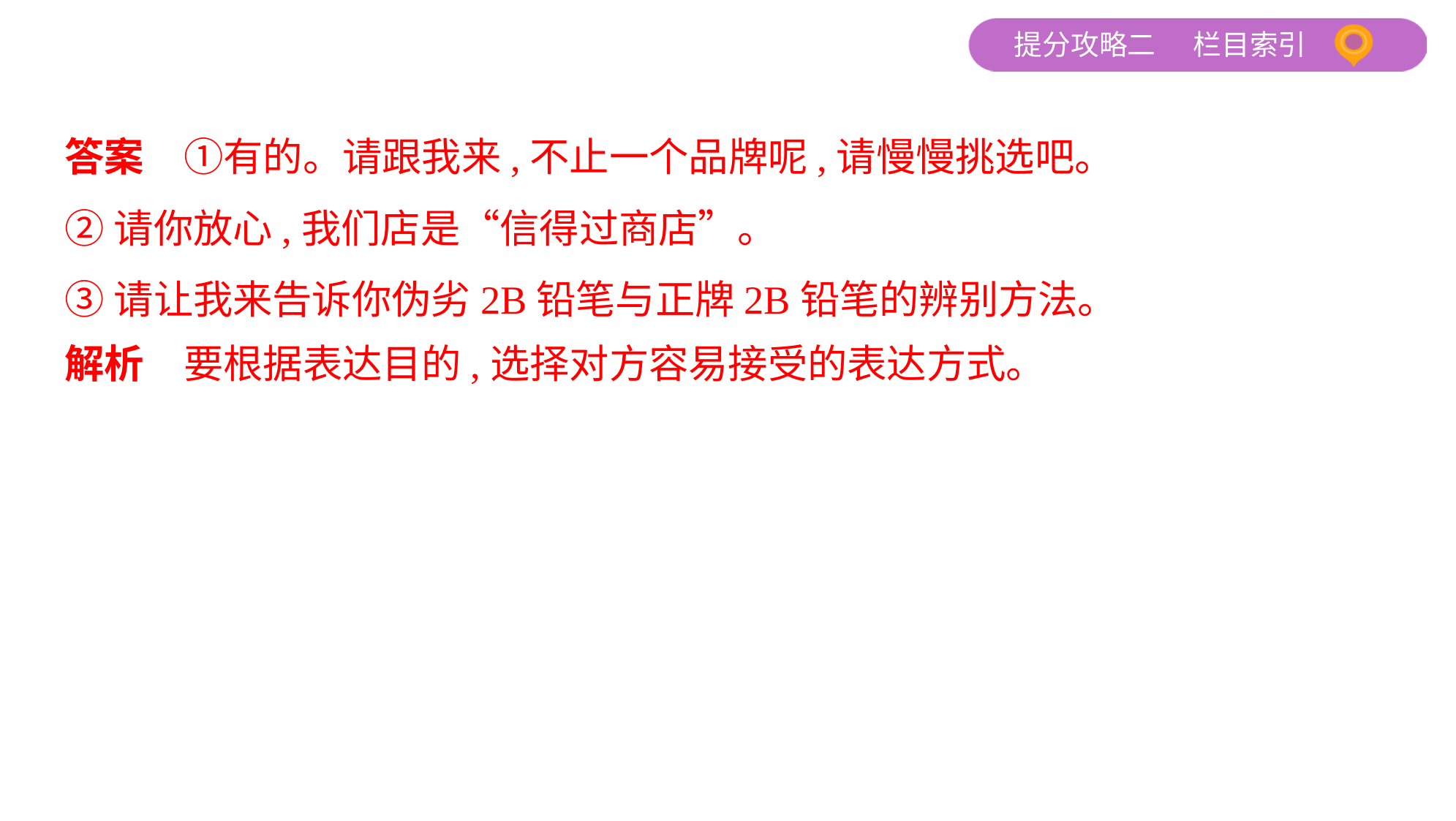

答案　①有的。请跟我来,不止一个品牌呢,请慢慢挑选吧。
②请你放心,我们店是“信得过商店”。
③请让我来告诉你伪劣2B铅笔与正牌2B铅笔的辨别方法。
解析　要根据表达目的,选择对方容易接受的表达方式。